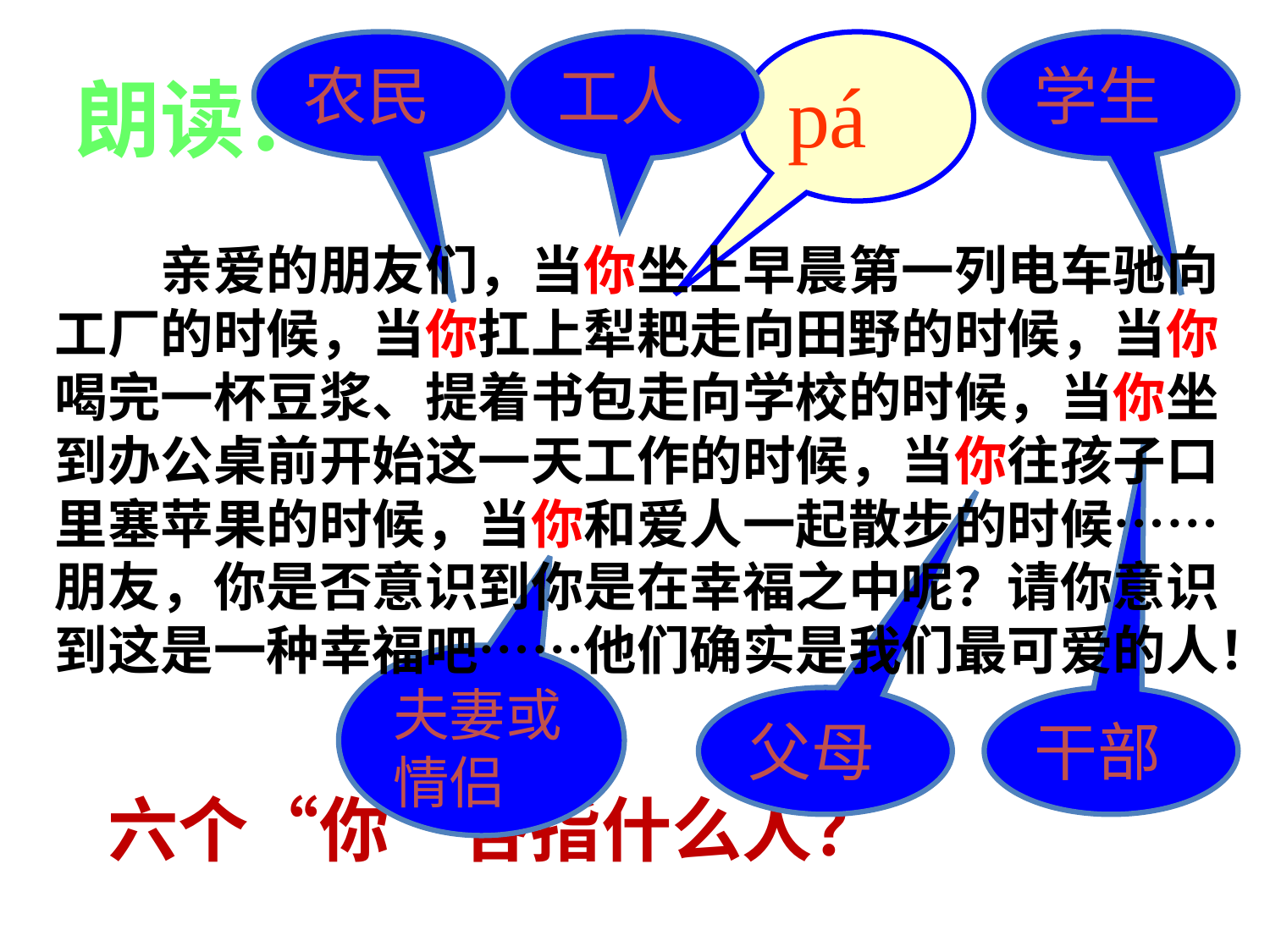

朗读：
农民
工人
pá
学生

　　亲爱的朋友们，当你坐上早晨第一列电车驰向工厂的时候，当你扛上犁耙走向田野的时候，当你喝完一杯豆浆、提着书包走向学校的时候，当你坐到办公桌前开始这一天工作的时候，当你往孩子口里塞苹果的时候，当你和爱人一起散步的时候……朋友，你是否意识到你是在幸福之中呢？请你意识到这是一种幸福吧……他们确实是我们最可爱的人！
夫妻或情侣
父母
干部
六个“你”各指什么人？